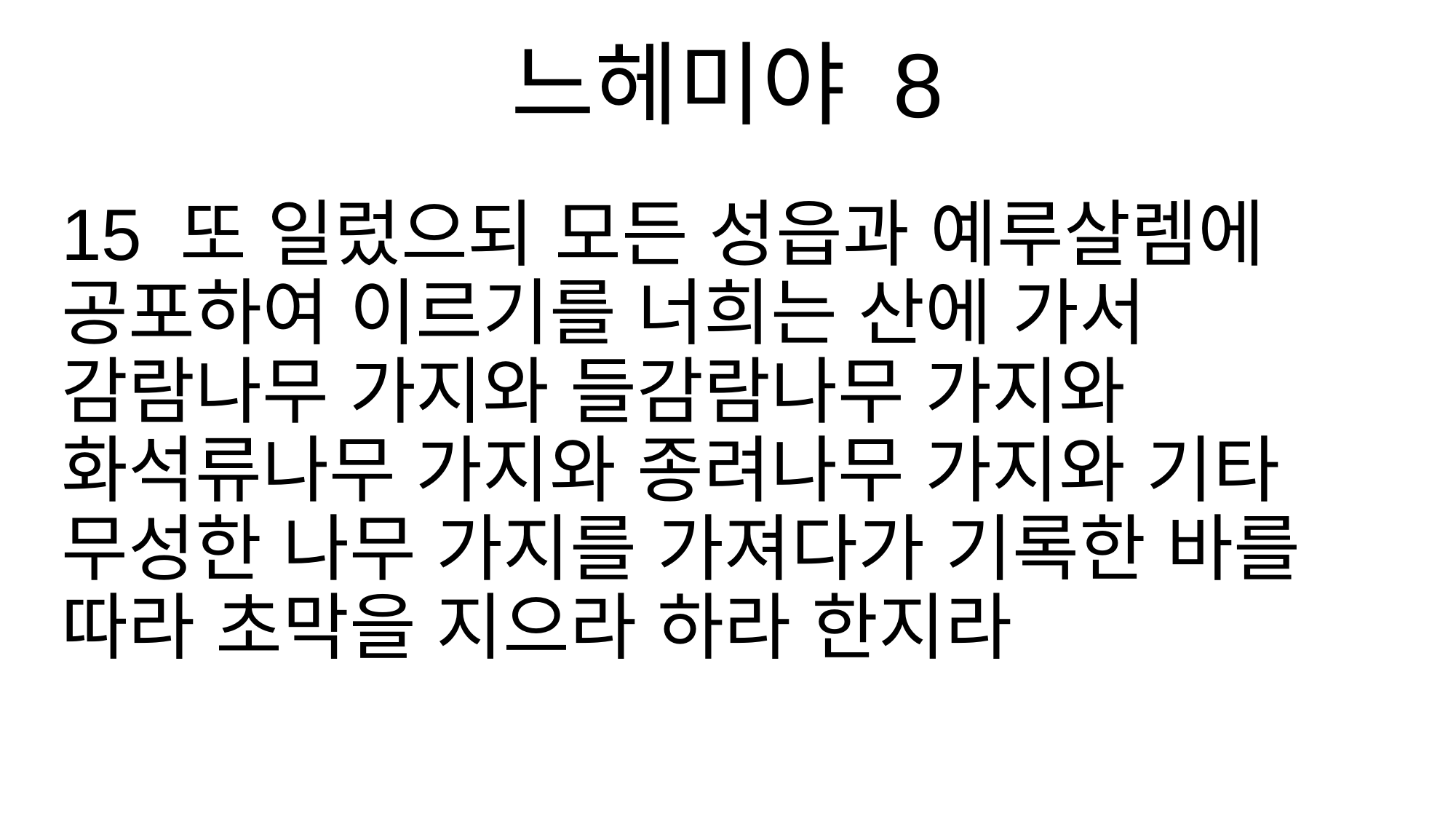

느헤미야 8
15 또 일렀으되 모든 성읍과 예루살렘에 공포하여 이르기를 너희는 산에 가서 감람나무 가지와 들감람나무 가지와 화석류나무 가지와 종려나무 가지와 기타 무성한 나무 가지를 가져다가 기록한 바를 따라 초막을 지으라 하라 한지라